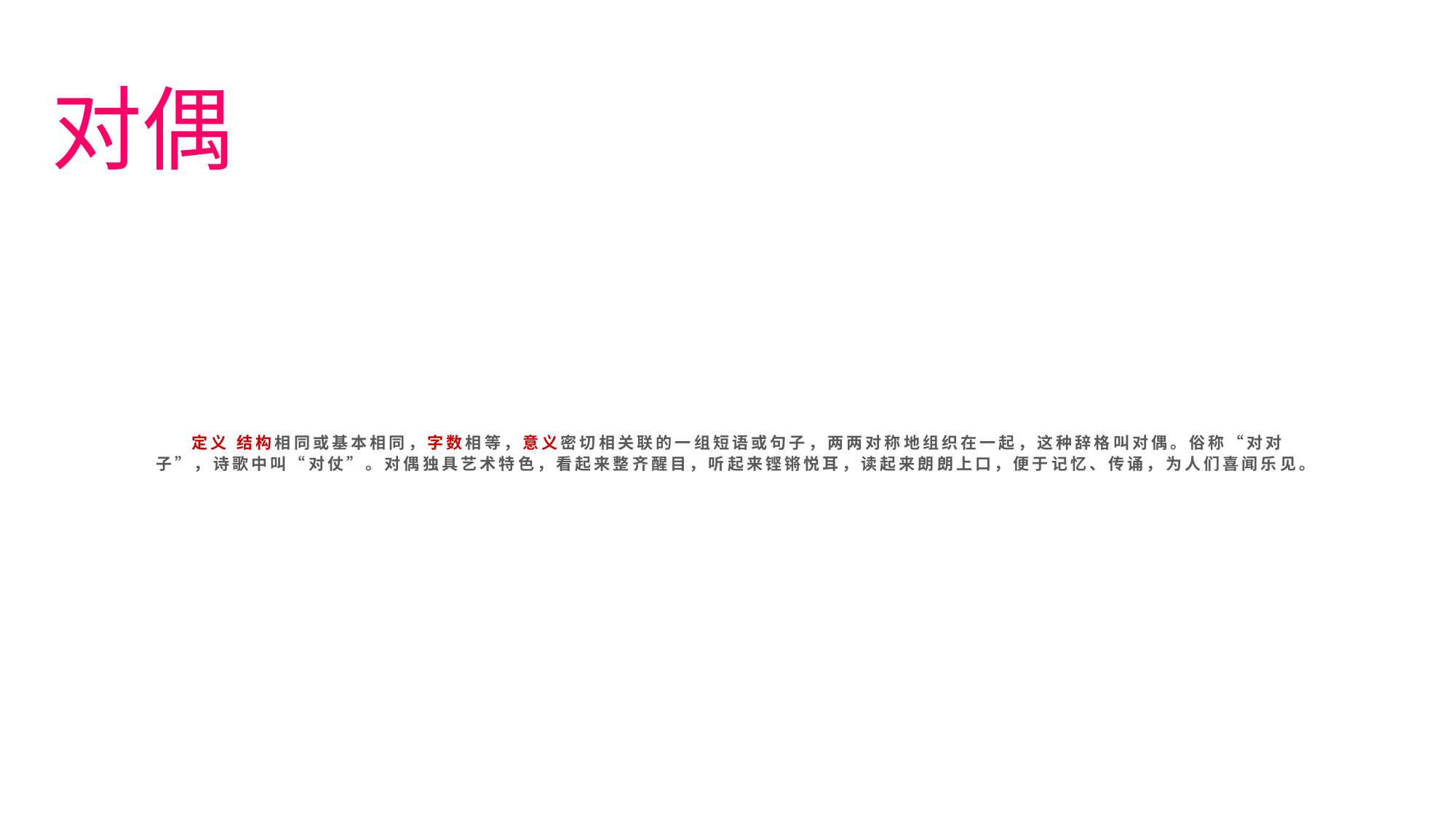

对偶
#
   定义 结构相同或基本相同，字数相等，意义密切相关联的一组短语或句子，两两对称地组织在一起，这种辞格叫对偶。俗称“对对子”，诗歌中叫“对仗”。对偶独具艺术特色，看起来整齐醒目，听起来铿锵悦耳，读起来朗朗上口，便于记忆、传诵，为人们喜闻乐见。